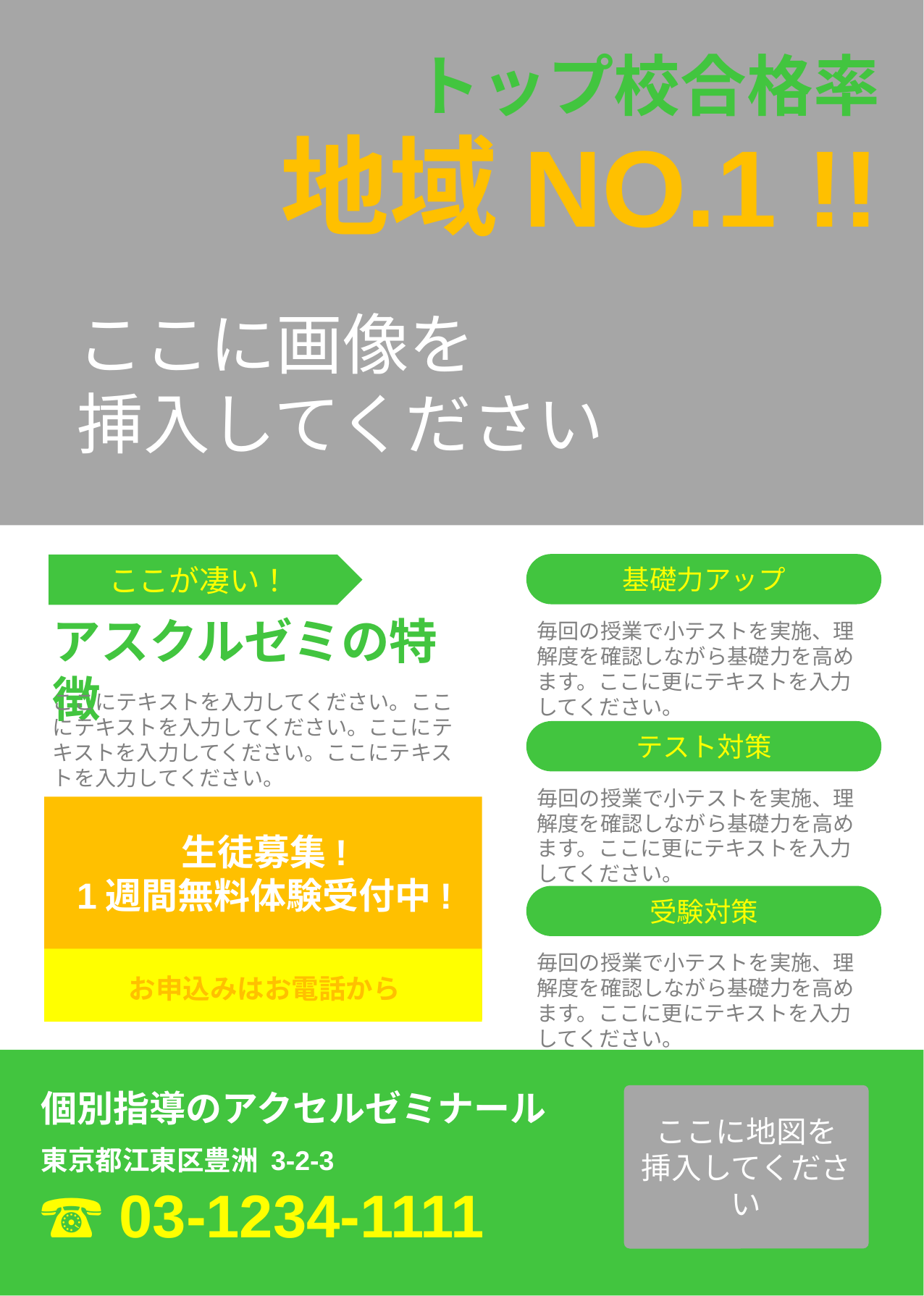

ここに画像を
　挿入してください
トップ校合格率
地域NO.1 !!
基礎力アップ
ここが凄い！
アスクルゼミの特徴
毎回の授業で小テストを実施、理解度を確認しながら基礎力を高めます。ここに更にテキストを入力してください。
ここにテキストを入力してください。ここにテキストを入力してください。ここにテキストを入力してください。ここにテキストを入力してください。
テスト対策
毎回の授業で小テストを実施、理解度を確認しながら基礎力を高めます。ここに更にテキストを入力してください。

生徒募集!
1週間無料体験受付中!
受験対策
毎回の授業で小テストを実施、理解度を確認しながら基礎力を高めます。ここに更にテキストを入力してください。

お申込みはお電話から

個別指導のアクセルゼミナール
ここに地図を
挿入してください
東京都江東区豊洲 3-2-3
☎ 03-1234-1111